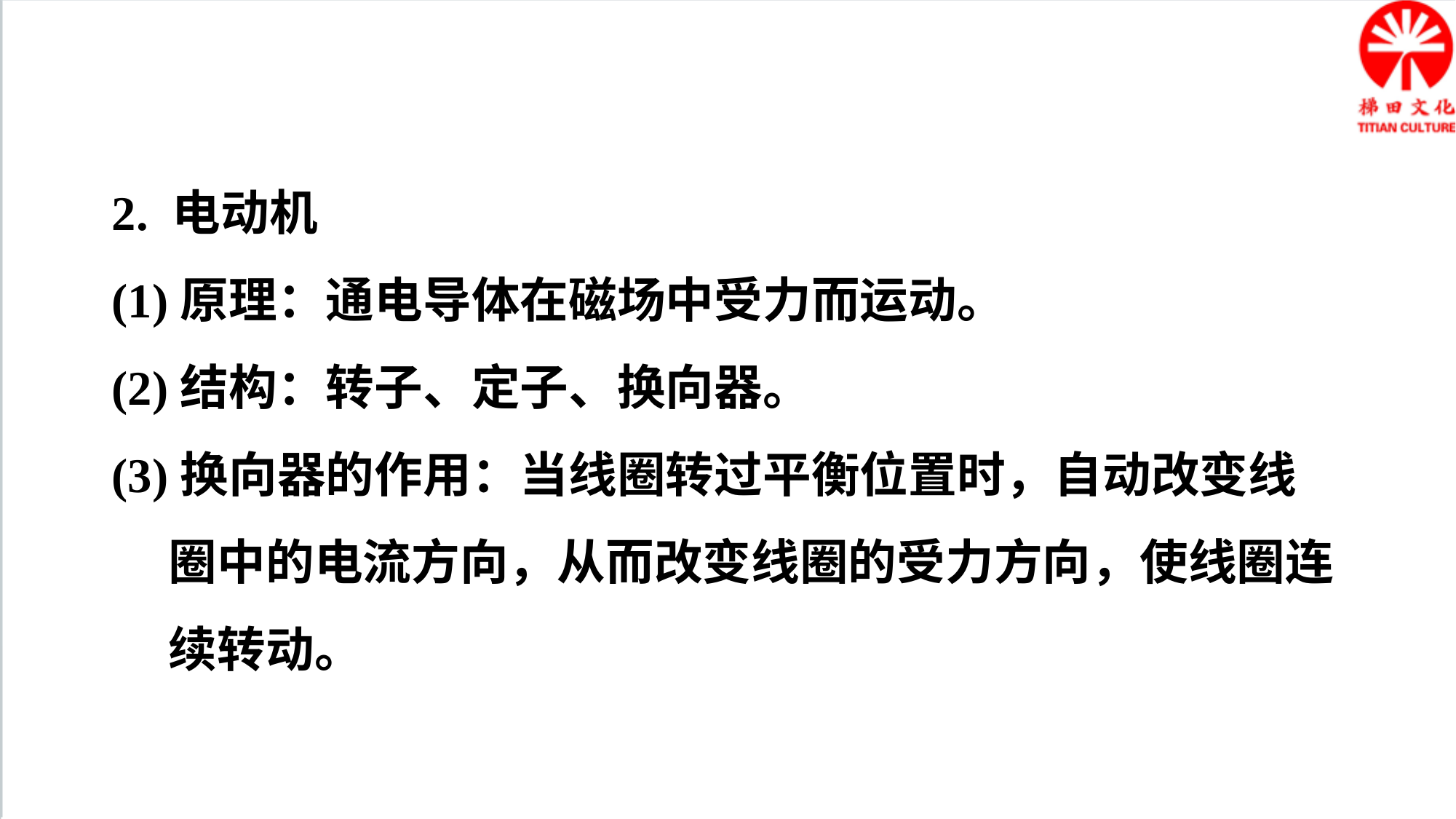

2. 电动机
(1)原理：通电导体在磁场中受力而运动。
(2)结构：转子、定子、换向器。
(3)换向器的作用：当线圈转过平衡位置时，自动改变线圈中的电流方向，从而改变线圈的受力方向，使线圈连续转动。